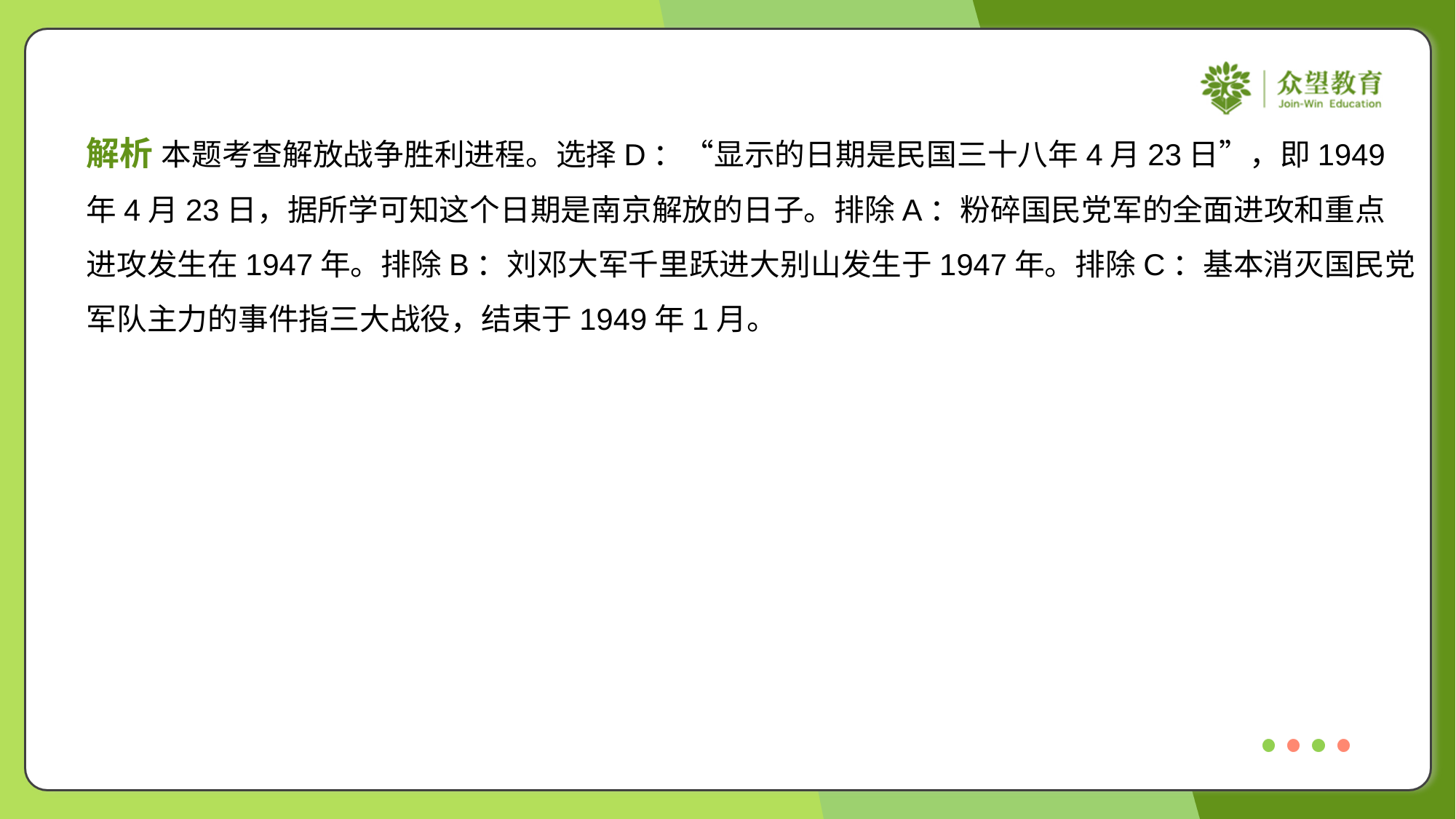

解析 本题考查解放战争胜利进程。选择D：“显示的日期是民国三十八年4月23日”，即1949
年4月23日，据所学可知这个日期是南京解放的日子。排除A：粉碎国民党军的全面进攻和重点
进攻发生在1947年。排除B：刘邓大军千里跃进大别山发生于1947年。排除C：基本消灭国民党
军队主力的事件指三大战役，结束于1949年1月。